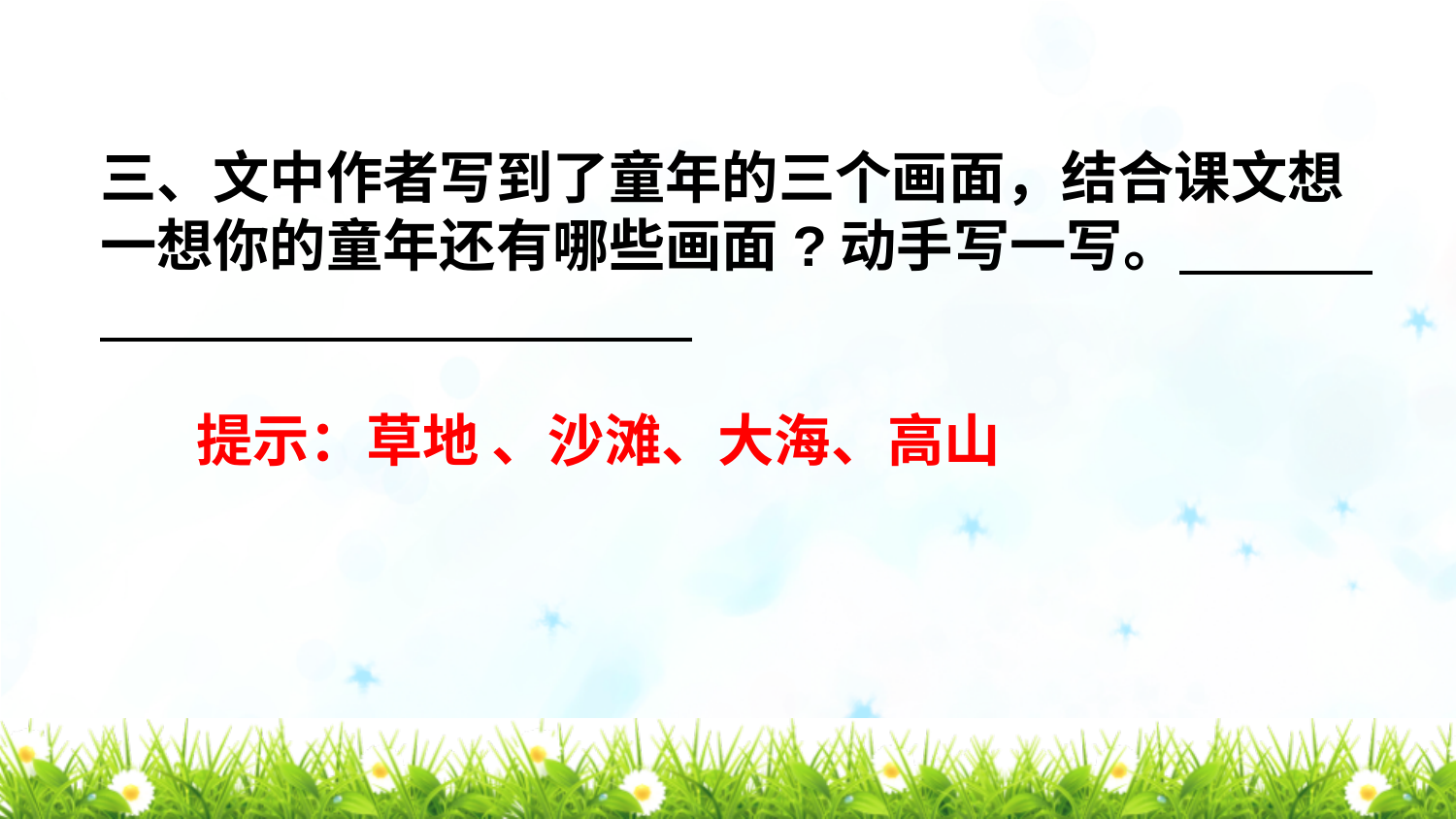

三、文中作者写到了童年的三个画面，结合课文想一想你的童年还有哪些画面?动手写一写。
提示：草地 、沙滩、大海、高山